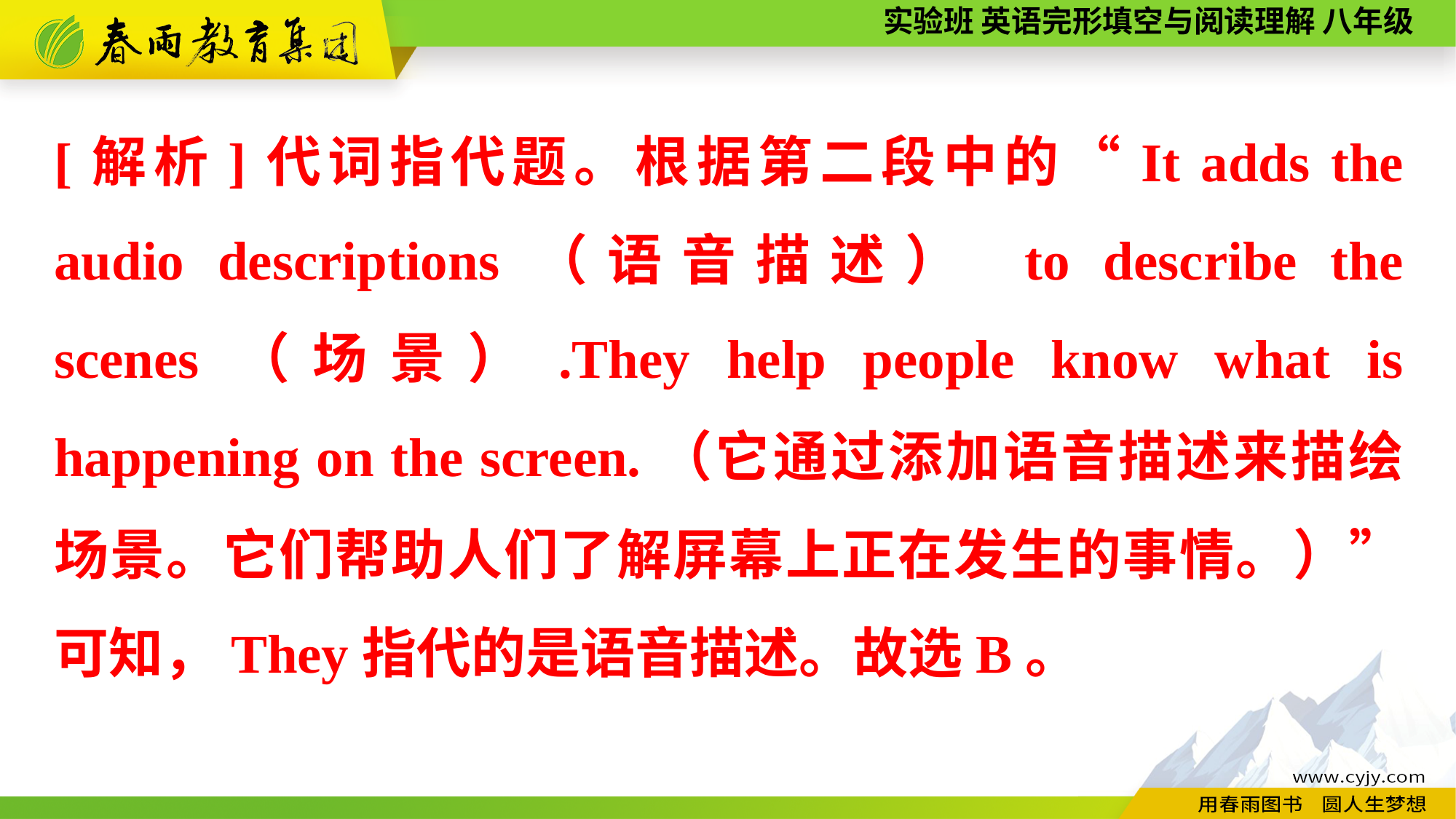

[解析]代词指代题。根据第二段中的“It adds the audio descriptions（语音描述） to describe the scenes（场景）.They help people know what is happening on the screen.（它通过添加语音描述来描绘场景。它们帮助人们了解屏幕上正在发生的事情。）”可知，They指代的是语音描述。故选B。